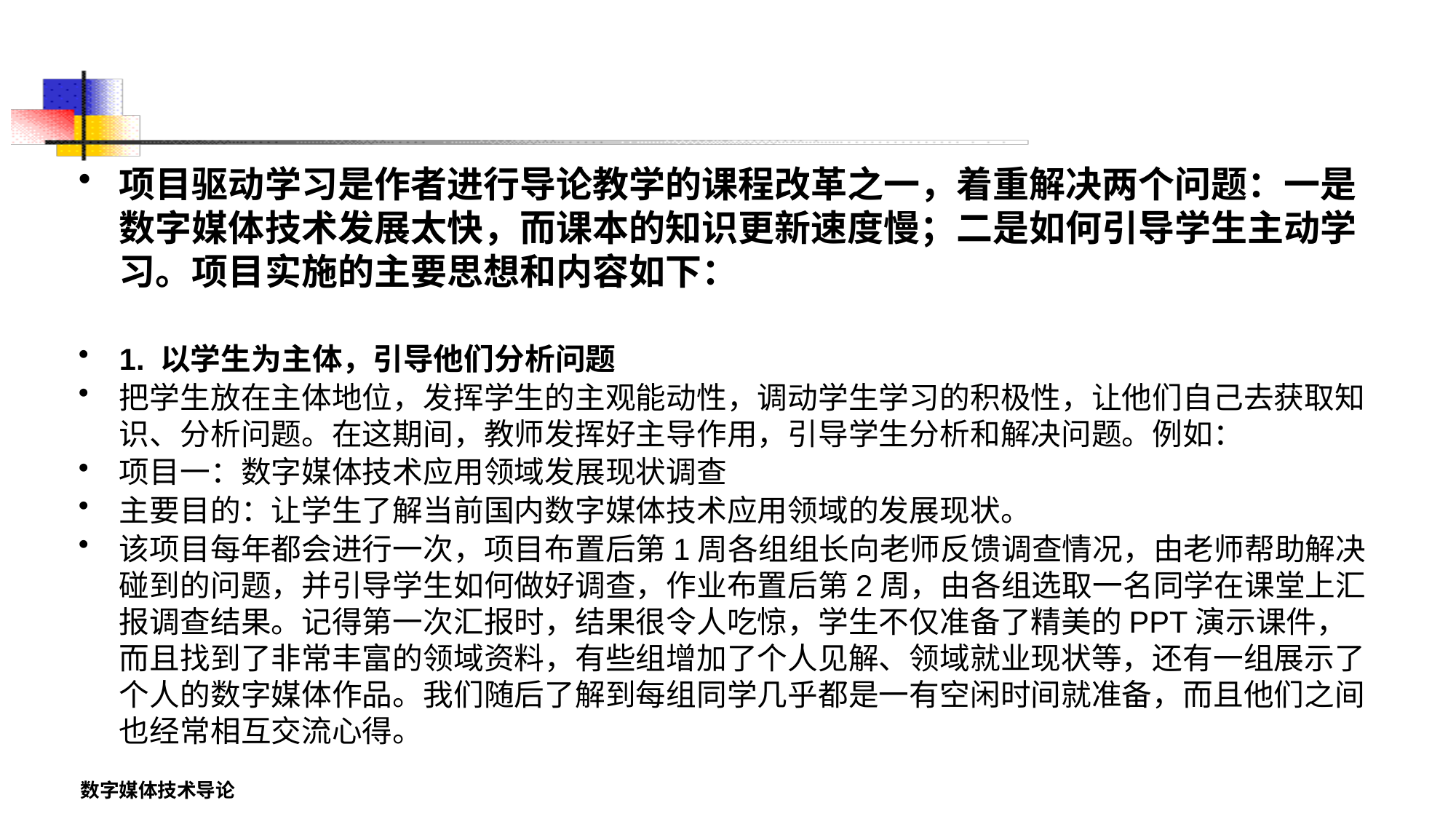

项目驱动学习是作者进行导论教学的课程改革之一，着重解决两个问题：一是数字媒体技术发展太快，而课本的知识更新速度慢；二是如何引导学生主动学习。项目实施的主要思想和内容如下：

1. 以学生为主体，引导他们分析问题
把学生放在主体地位，发挥学生的主观能动性，调动学生学习的积极性，让他们自己去获取知识、分析问题。在这期间，教师发挥好主导作用，引导学生分析和解决问题。例如：
项目一：数字媒体技术应用领域发展现状调查
主要目的：让学生了解当前国内数字媒体技术应用领域的发展现状。
该项目每年都会进行一次，项目布置后第1周各组组长向老师反馈调查情况，由老师帮助解决碰到的问题，并引导学生如何做好调查，作业布置后第2周，由各组选取一名同学在课堂上汇报调查结果。记得第一次汇报时，结果很令人吃惊，学生不仅准备了精美的PPT演示课件，而且找到了非常丰富的领域资料，有些组增加了个人见解、领域就业现状等，还有一组展示了个人的数字媒体作品。我们随后了解到每组同学几乎都是一有空闲时间就准备，而且他们之间也经常相互交流心得。